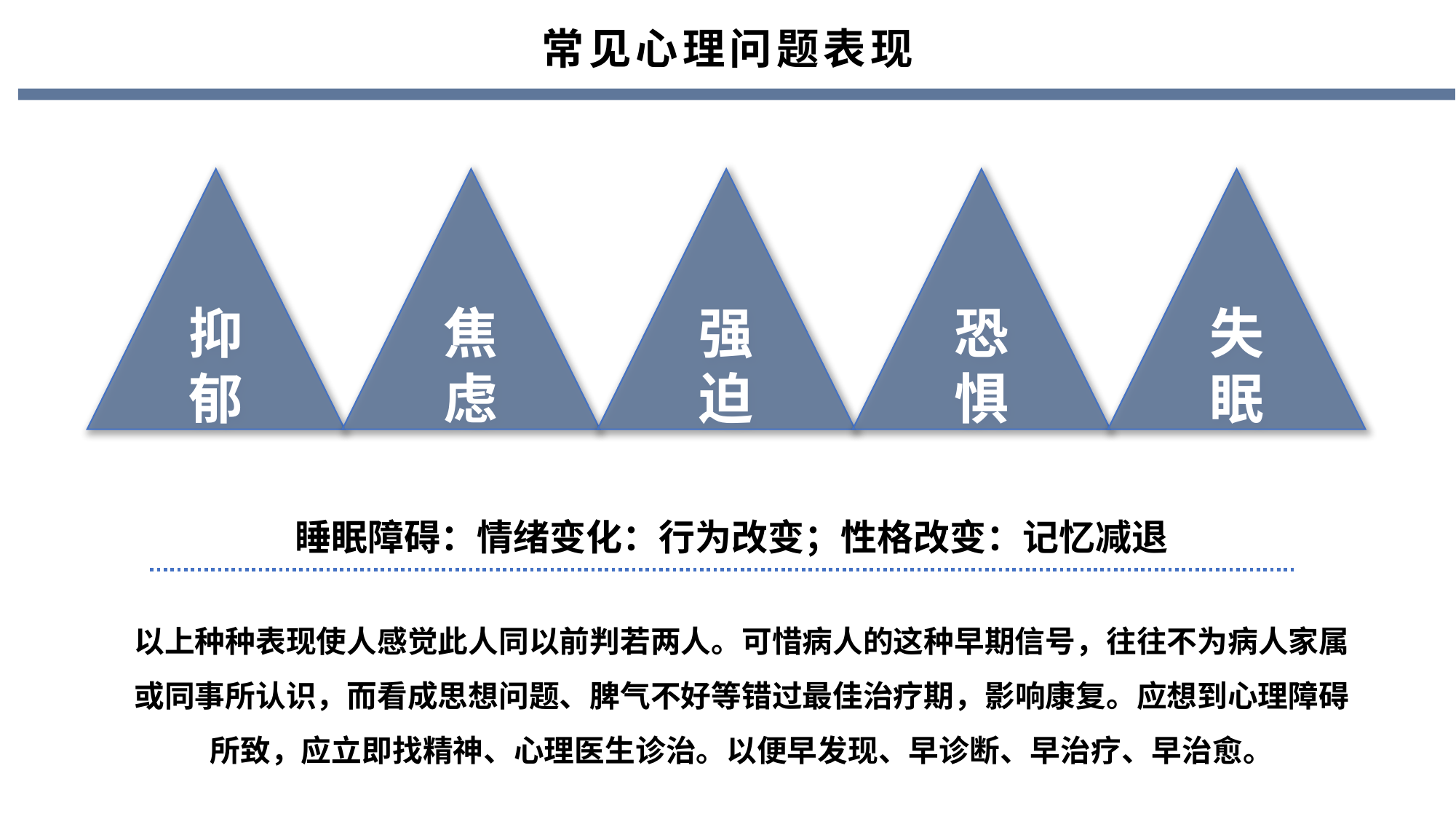

常见心理问题表现

抑郁
焦虑
强迫
恐惧
失眠
睡眠障碍：情绪变化：行为改变；性格改变：记忆减退
以上种种表现使人感觉此人同以前判若两人。可惜病人的这种早期信号，往往不为病人家属或同事所认识，而看成思想问题、脾气不好等错过最佳治疗期，影响康复。应想到心理障碍所致，应立即找精神、心理医生诊治。以便早发现、早诊断、早治疗、早治愈。